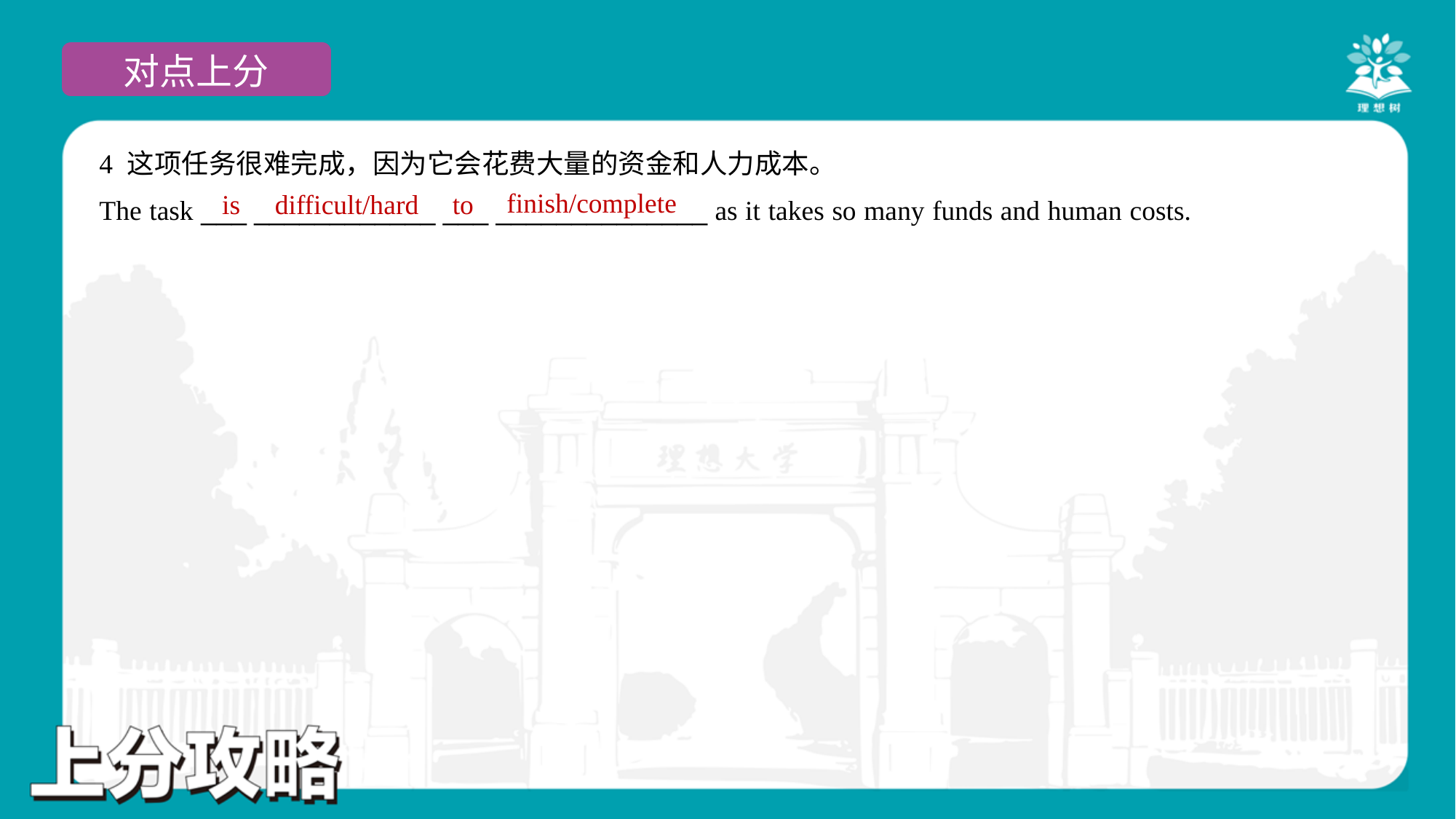

4 这项任务很难完成，因为它会花费大量的资金和人力成本。
The task ___ ____________ ___ ______________ as it takes so many funds and human costs.
finish/complete
is
difficult/hard
to